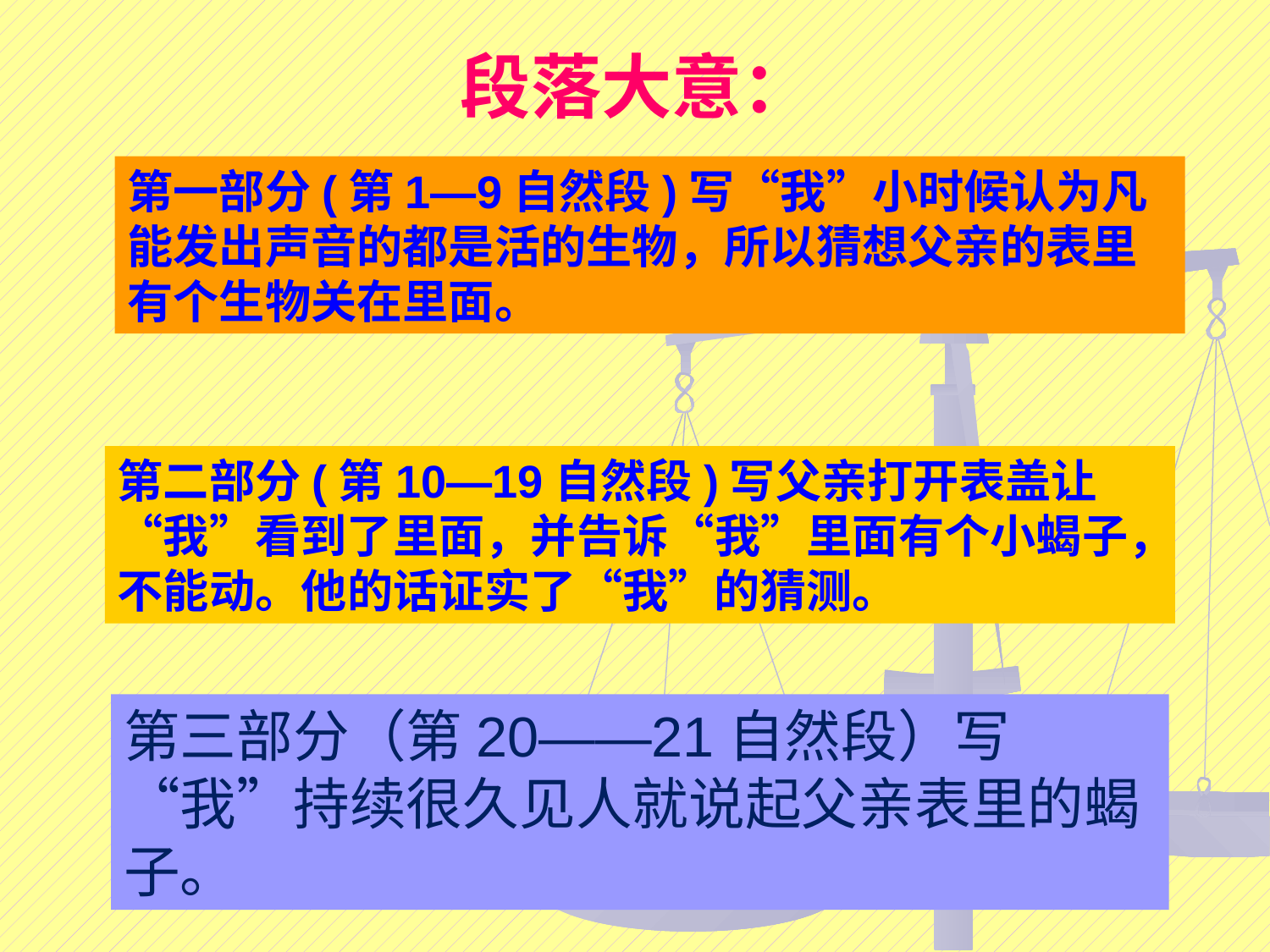

# 段落大意：
第一部分(第1—9自然段)写“我”小时候认为凡能发出声音的都是活的生物，所以猜想父亲的表里有个生物关在里面。
第二部分(第10—19自然段)写父亲打开表盖让“我”看到了里面，并告诉“我”里面有个小蝎子，不能动。他的话证实了“我”的猜测。
第三部分（第20——21自然段）写“我”持续很久见人就说起父亲表里的蝎子。